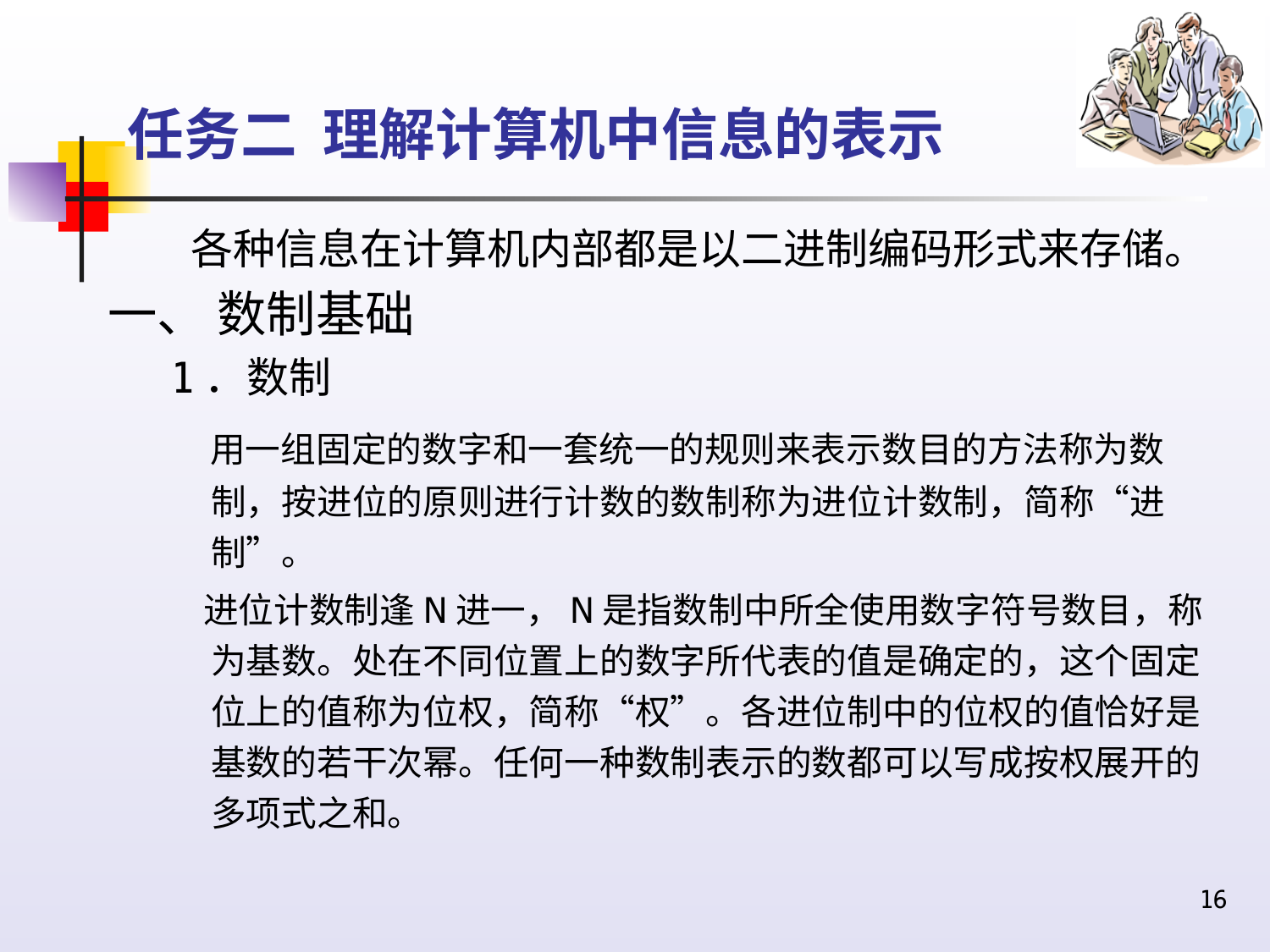

# 任务二  理解计算机中信息的表示
 各种信息在计算机内部都是以二进制编码形式来存储。
一、 数制基础
1．数制
   用一组固定的数字和一套统一的规则来表示数目的方法称为数制，按进位的原则进行计数的数制称为进位计数制，简称“进制”。
   进位计数制逢N进一，N是指数制中所全使用数字符号数目，称为基数。处在不同位置上的数字所代表的值是确定的，这个固定位上的值称为位权，简称“权”。各进位制中的位权的值恰好是基数的若干次幂。任何一种数制表示的数都可以写成按权展开的多项式之和。
16